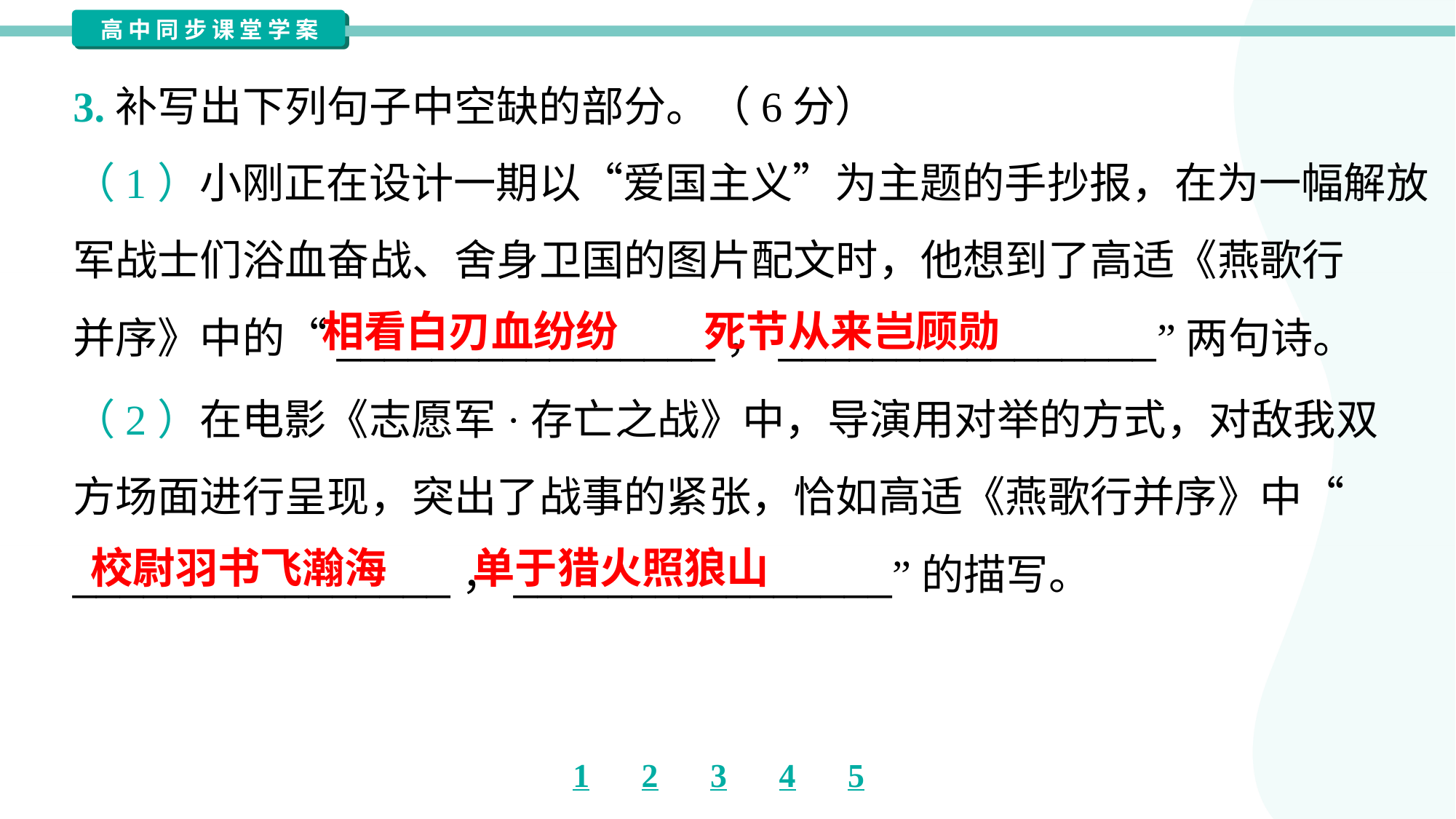

3.补写出下列句子中空缺的部分。（6分）
（1）小刚正在设计一期以“爱国主义”为主题的手抄报，在为一幅解放
军战士们浴血奋战、舍身卫国的图片配文时，他想到了高适《燕歌行
并序》中的“________________，________________”两句诗。
相看白刃血纷纷
死节从来岂顾勋
（2）在电影《志愿军·存亡之战》中，导演用对举的方式，对敌我双
方场面进行呈现，突出了战事的紧张，恰如高适《燕歌行并序》中“
________________，________________”的描写。
校尉羽书飞瀚海
单于猎火照狼山